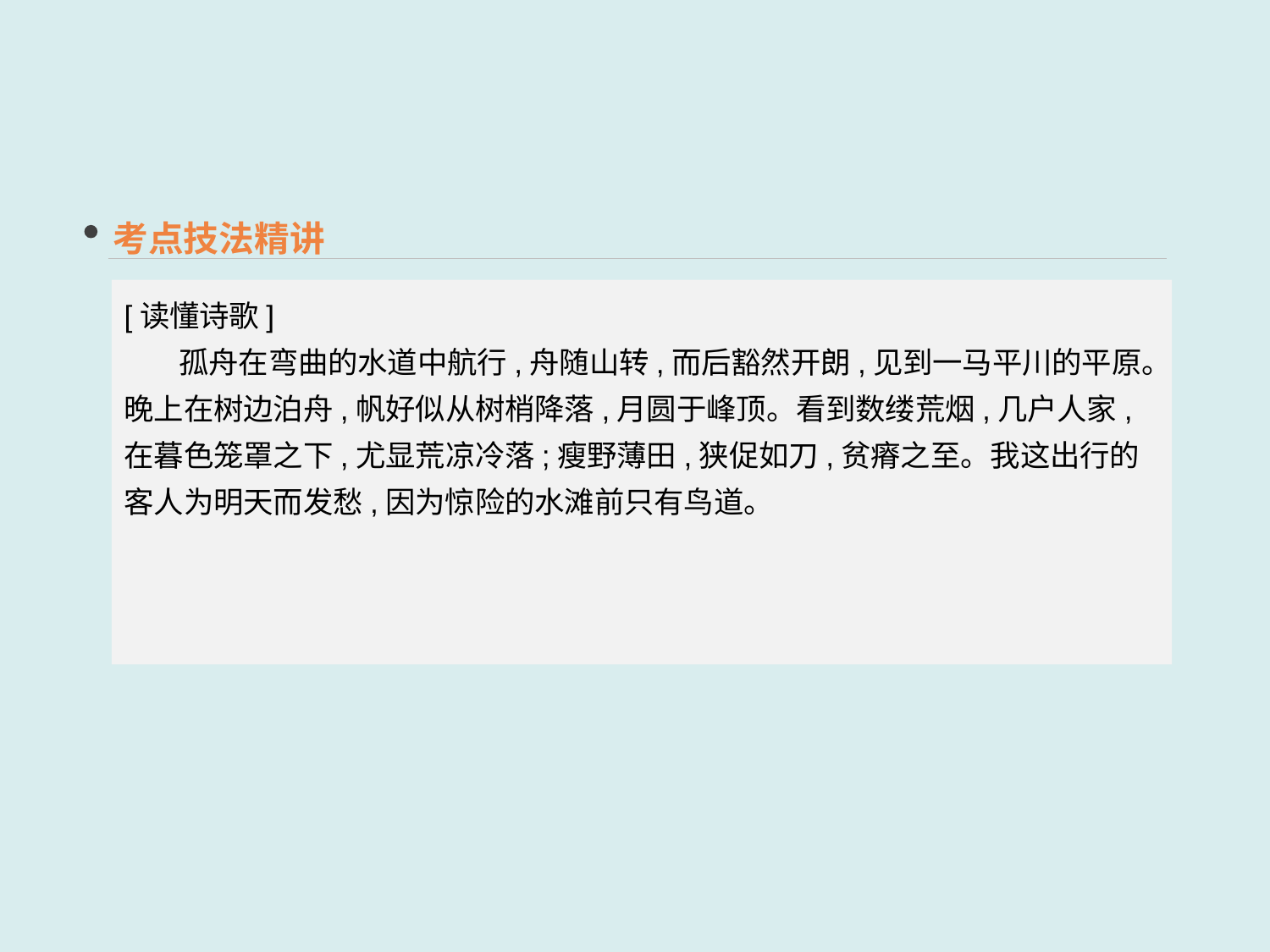

考点技法精讲

[读懂诗歌]
       孤舟在弯曲的水道中航行,舟随山转,而后豁然开朗,见到一马平川的平原。晚上在树边泊舟,帆好似从树梢降落,月圆于峰顶。看到数缕荒烟,几户人家,在暮色笼罩之下,尤显荒凉冷落;瘦野薄田,狭促如刀,贫瘠之至。我这出行的客人为明天而发愁,因为惊险的水滩前只有鸟道。